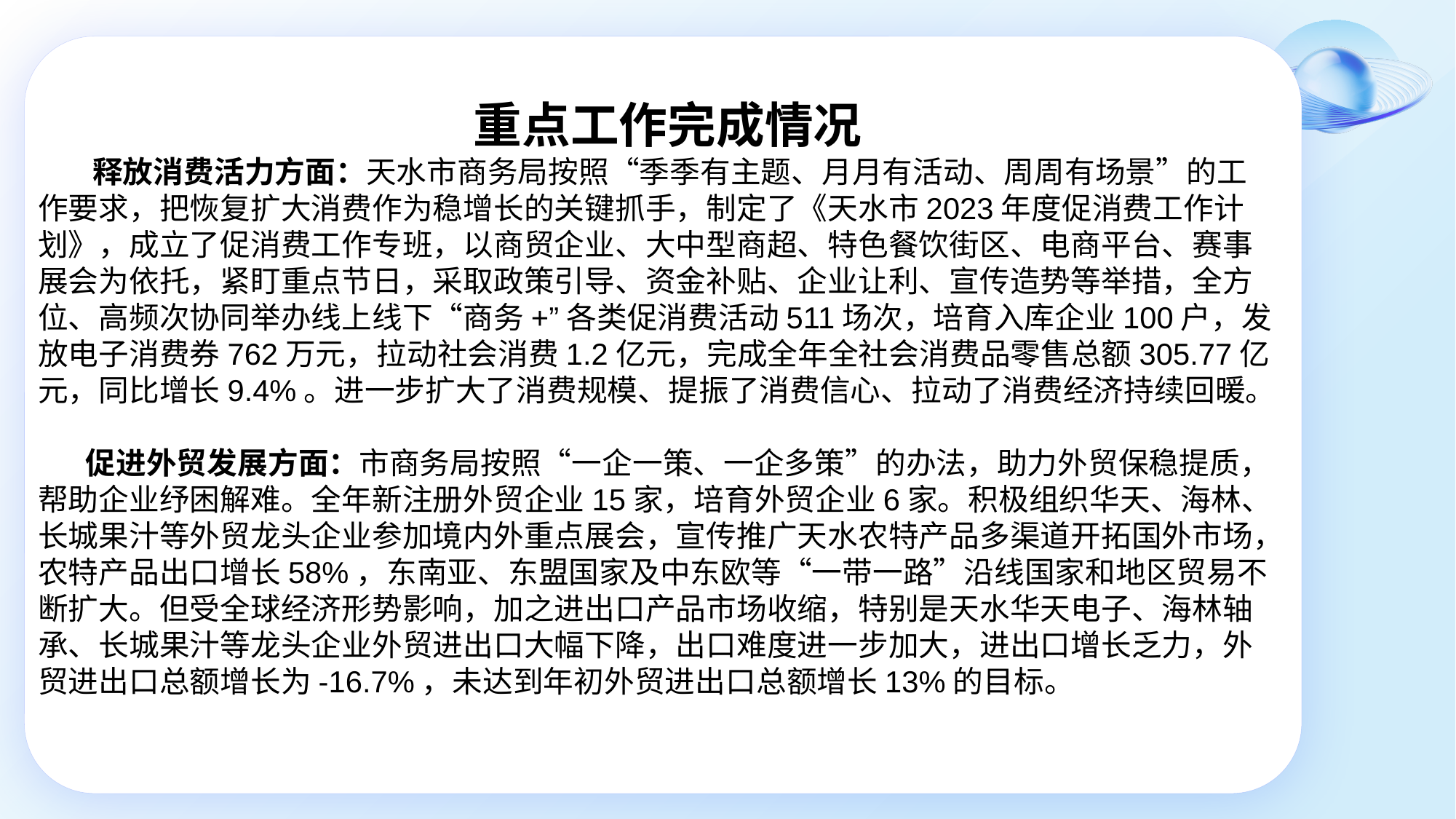

重点工作完成情况
       释放消费活力方面：天水市商务局按照“季季有主题、月月有活动、周周有场景”的工作要求，把恢复扩大消费作为稳增长的关键抓手，制定了《天水市2023年度促消费工作计划》，成立了促消费工作专班，以商贸企业、大中型商超、特色餐饮街区、电商平台、赛事展会为依托，紧盯重点节日，采取政策引导、资金补贴、企业让利、宣传造势等举措，全方位、高频次协同举办线上线下“商务+”各类促消费活动511场次，培育入库企业100户，发放电子消费券762万元，拉动社会消费1.2亿元，完成全年全社会消费品零售总额305.77亿元，同比增长9.4%。进一步扩大了消费规模、提振了消费信心、拉动了消费经济持续回暖。

      促进外贸发展方面：市商务局按照“一企一策、一企多策”的办法，助力外贸保稳提质，帮助企业纾困解难。全年新注册外贸企业15家，培育外贸企业6家。积极组织华天、海林、长城果汁等外贸龙头企业参加境内外重点展会，宣传推广天水农特产品多渠道开拓国外市场，农特产品出口增长58%，东南亚、东盟国家及中东欧等“一带一路”沿线国家和地区贸易不断扩大。但受全球经济形势影响，加之进出口产品市场收缩，特别是天水华天电子、海林轴承、长城果汁等龙头企业外贸进出口大幅下降，出口难度进一步加大，进出口增长乏力，外贸进出口总额增长为-16.7%，未达到年初外贸进出口总额增长13%的目标。